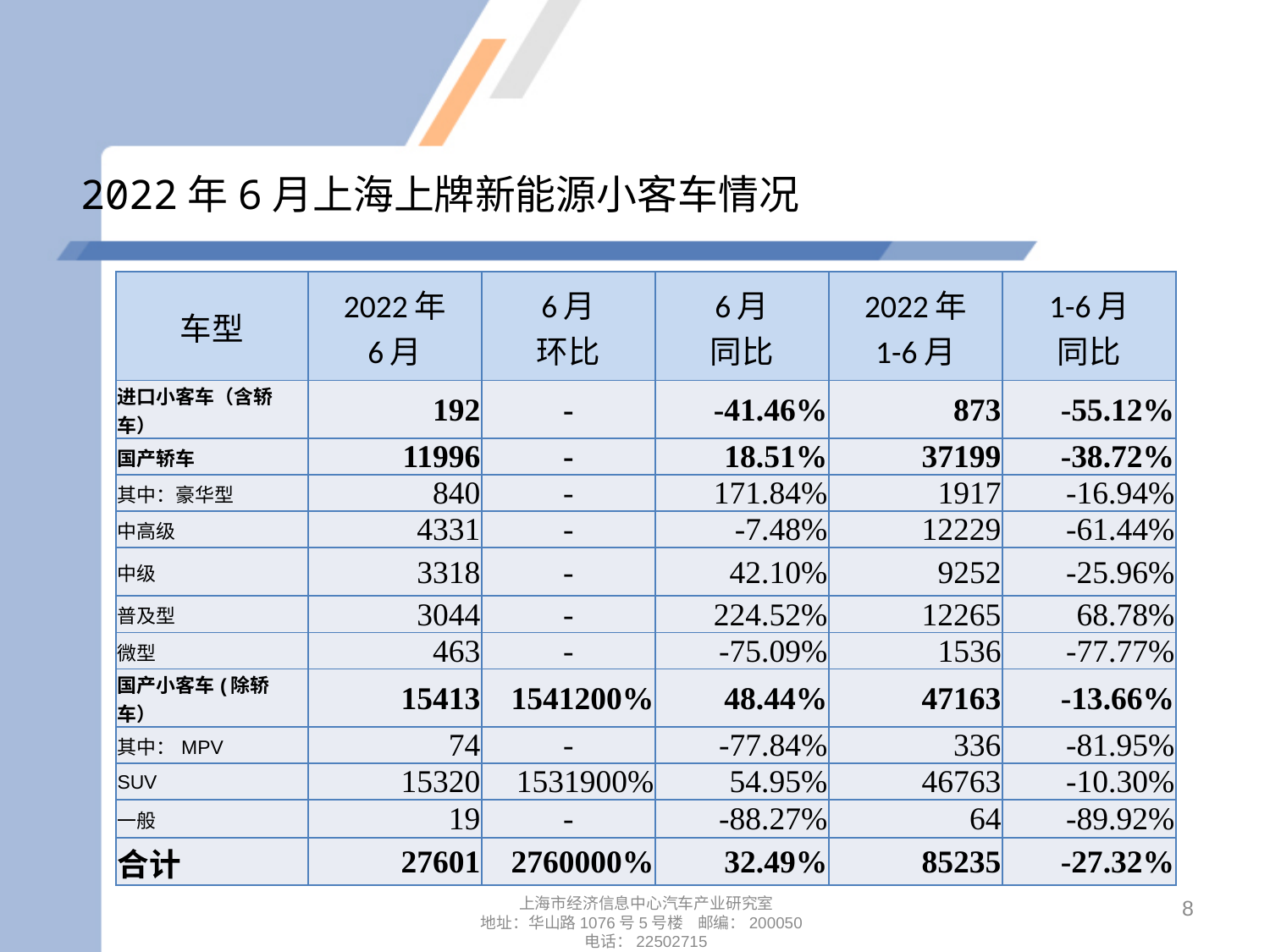

# 2022年6月上海上牌新能源小客车情况
| 车型 | 2022年 6月 | 6月 环比 | 6月 同比 | 2022年 1-6月 | 1-6月 同比 |
| --- | --- | --- | --- | --- | --- |
| 进口小客车（含轿车） | 192 | - | -41.46% | 873 | -55.12% |
| 国产轿车 | 11996 | - | 18.51% | 37199 | -38.72% |
| 其中：豪华型 | 840 | - | 171.84% | 1917 | -16.94% |
| 中高级 | 4331 | - | -7.48% | 12229 | -61.44% |
| 中级 | 3318 | - | 42.10% | 9252 | -25.96% |
| 普及型 | 3044 | - | 224.52% | 12265 | 68.78% |
| 微型 | 463 | - | -75.09% | 1536 | -77.77% |
| 国产小客车(除轿车） | 15413 | 1541200% | 48.44% | 47163 | -13.66% |
| 其中：MPV | 74 | - | -77.84% | 336 | -81.95% |
| SUV | 15320 | 1531900% | 54.95% | 46763 | -10.30% |
| 一般 | 19 | - | -88.27% | 64 | -89.92% |
| 合计 | 27601 | 2760000% | 32.49% | 85235 | -27.32% |

8
上海市经济信息中心汽车产业研究室
地址：华山路1076号5号楼    邮编：200050
电话：22502715